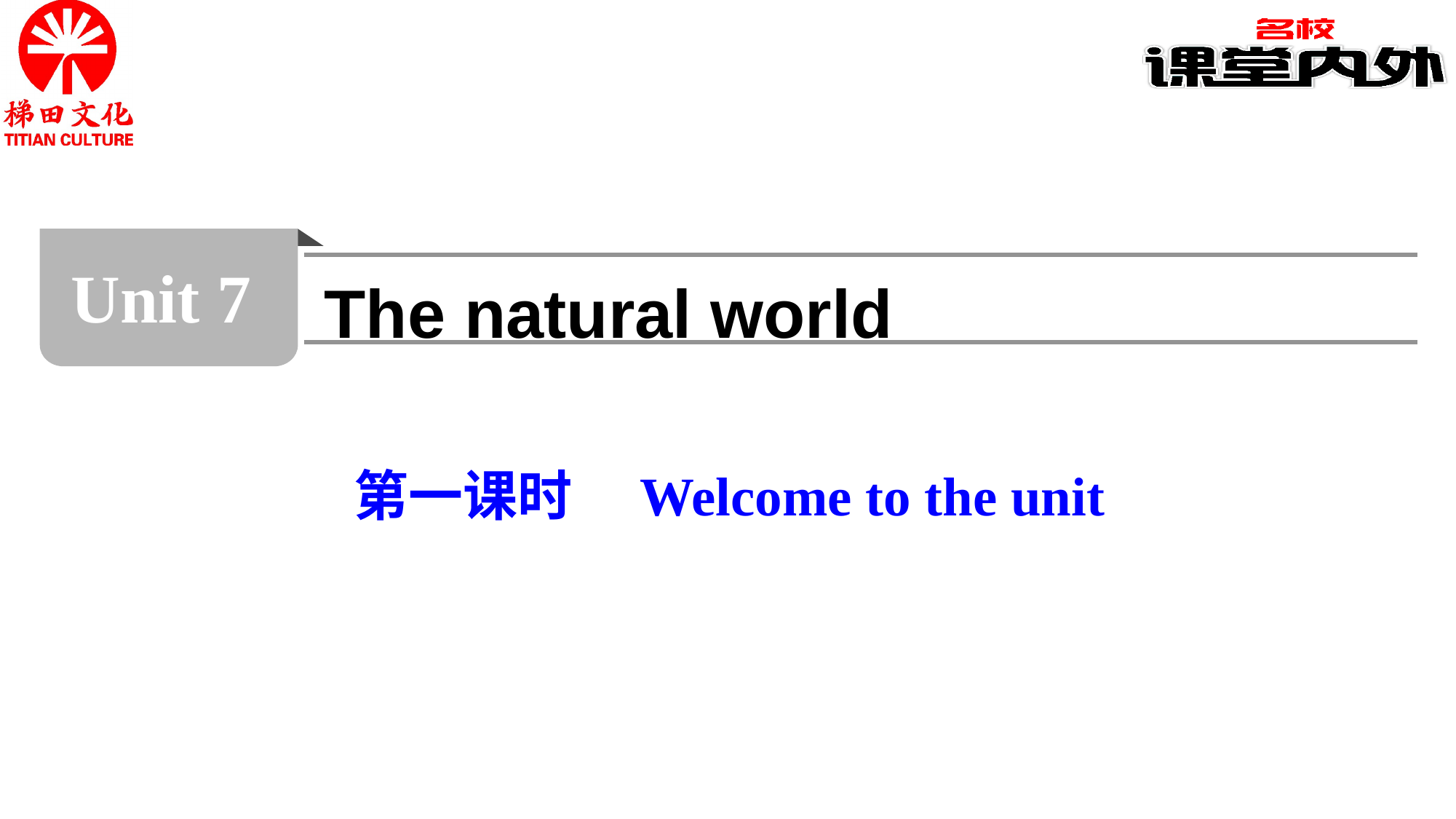

Unit 7
The natural world
第一课时　Welcome to the unit